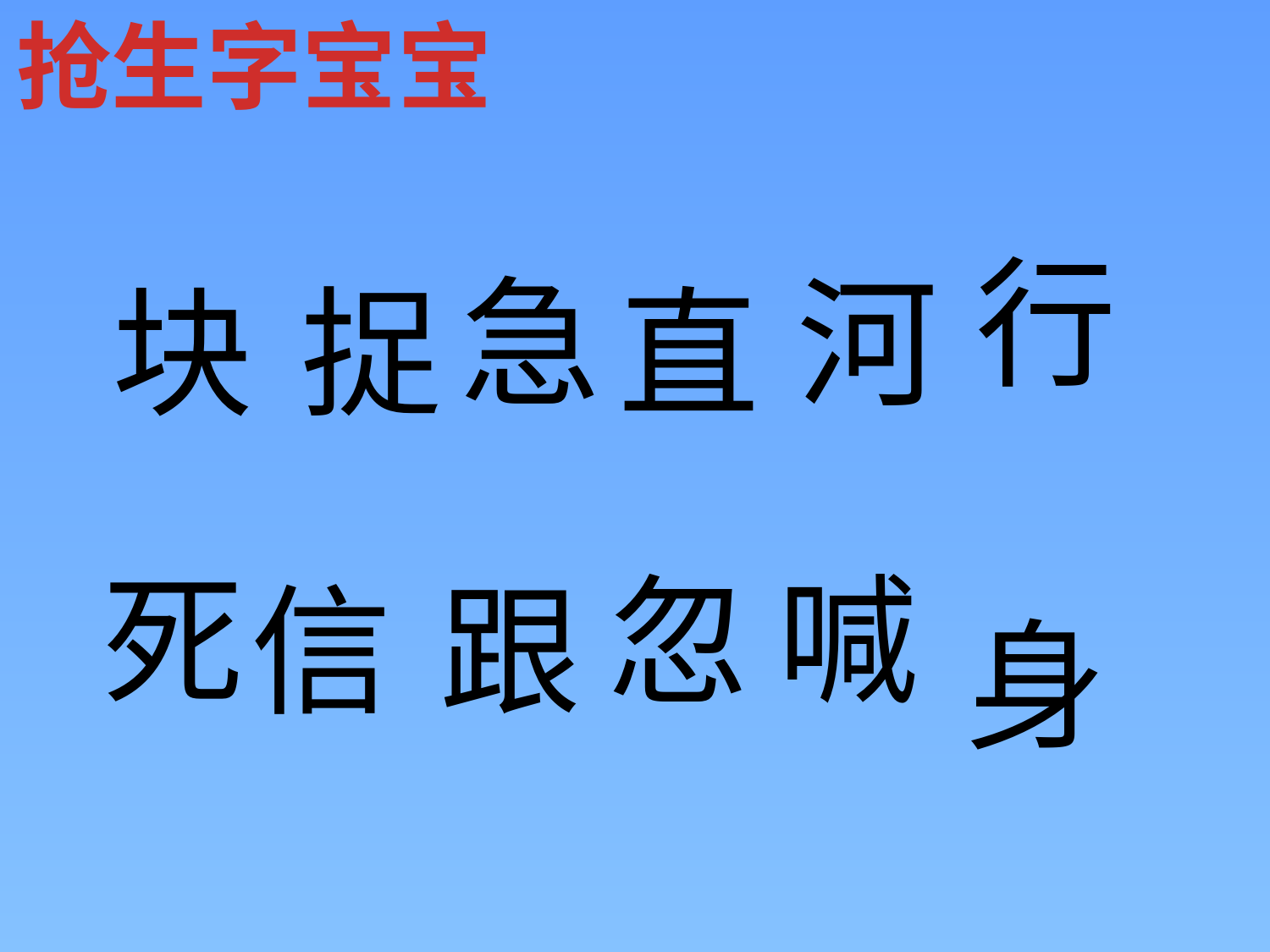

抢生字宝宝
行
急
河
块
捉
直
身
死
忽
喊
信
跟